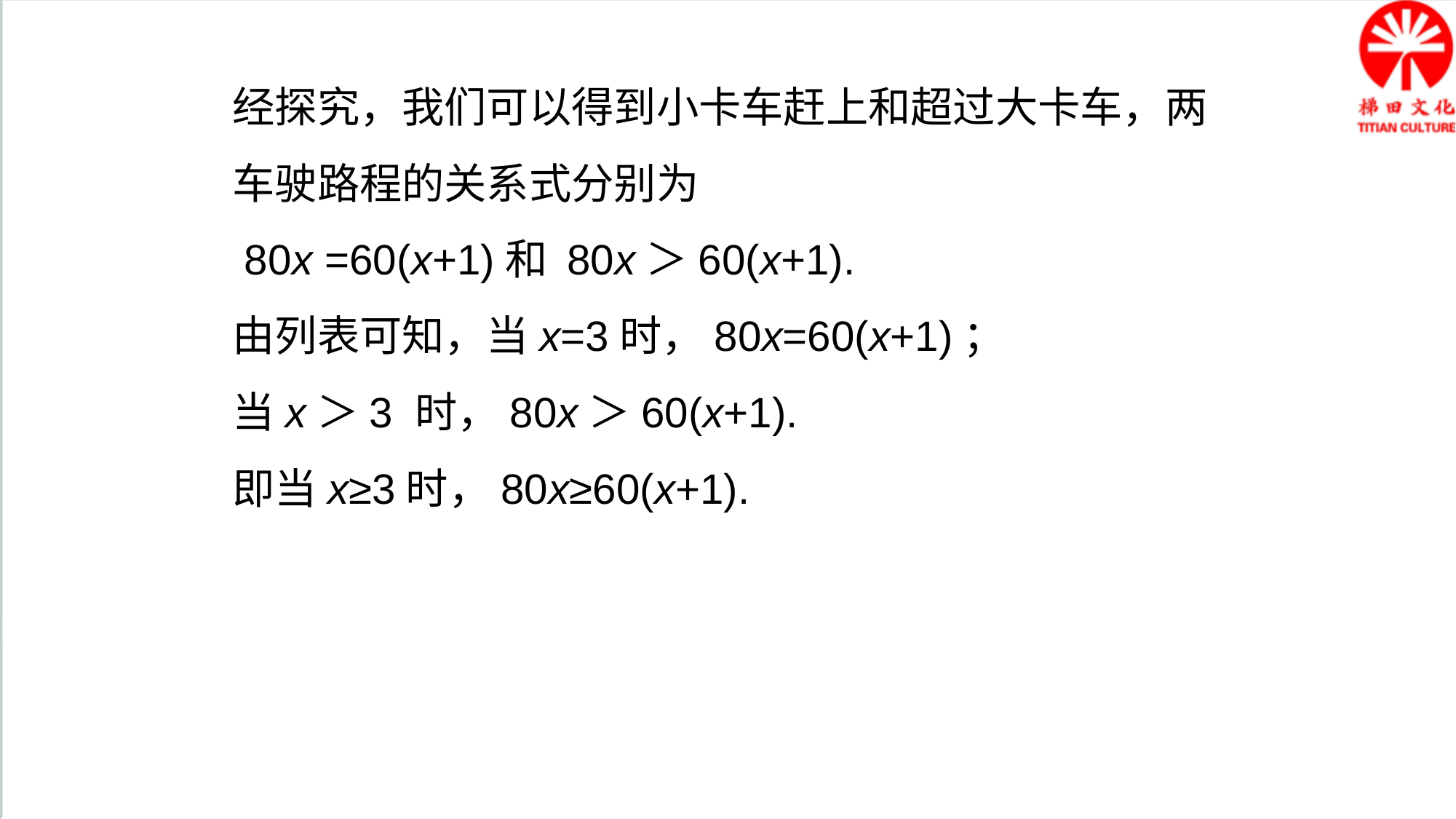

经探究，我们可以得到小卡车赶上和超过大卡车，两
车驶路程的关系式分别为
 80x =60(x+1)和 80x＞60(x+1).
由列表可知，当x=3时，80x=60(x+1)；
当x＞3 时，80x＞60(x+1).
即当x≥3时，80x≥60(x+1).